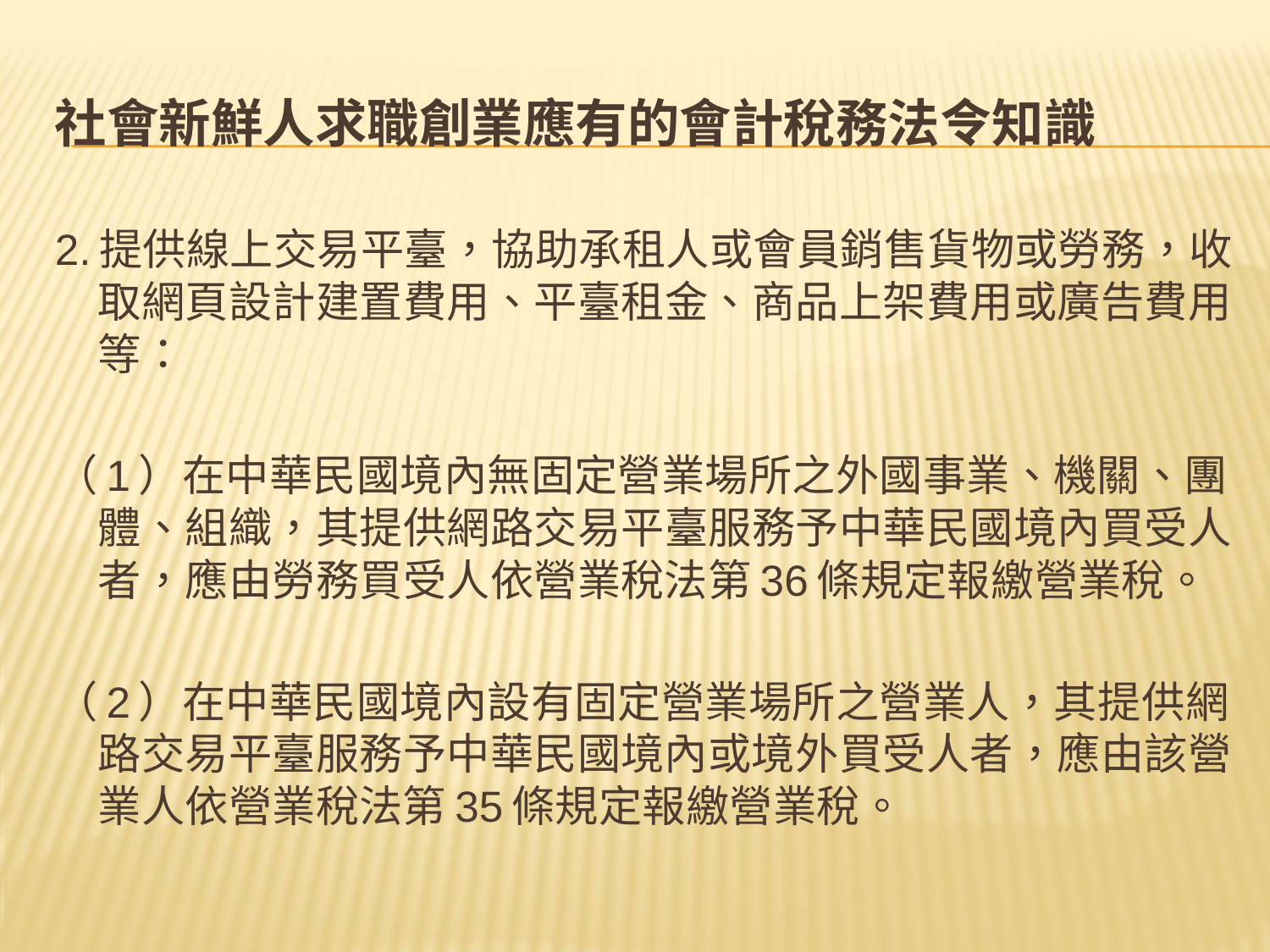

# 社會新鮮人求職創業應有的會計稅務法令知識
2.提供線上交易平臺，協助承租人或會員銷售貨物或勞務，收取網頁設計建置費用、平臺租金、商品上架費用或廣告費用等：

（1）在中華民國境內無固定營業場所之外國事業、機關、團體、組織，其提供網路交易平臺服務予中華民國境內買受人者，應由勞務買受人依營業稅法第36條規定報繳營業稅。

（2）在中華民國境內設有固定營業場所之營業人，其提供網路交易平臺服務予中華民國境內或境外買受人者，應由該營業人依營業稅法第35條規定報繳營業稅。